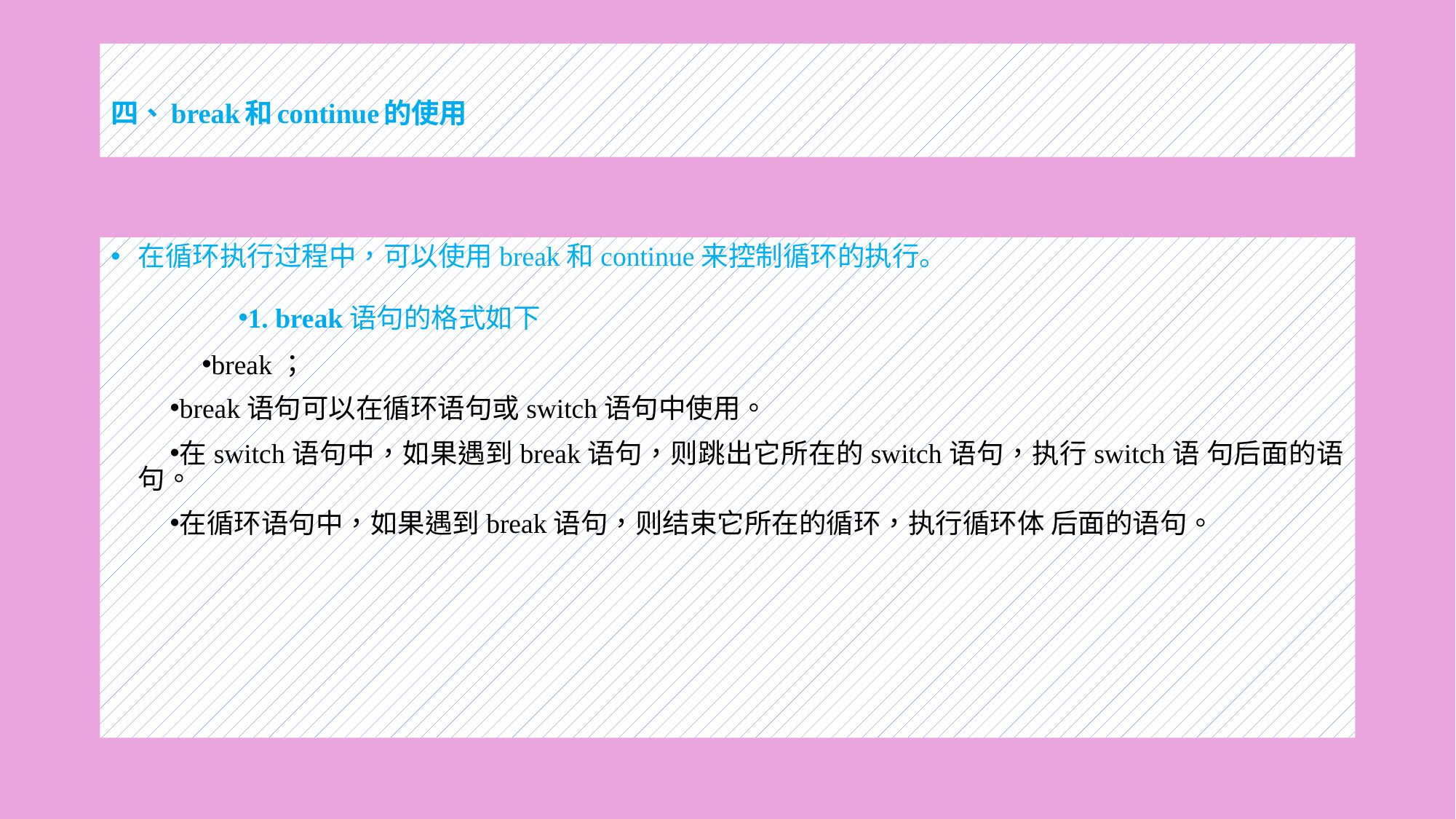

# 四、break和continue的使用
在循环执行过程中，可以使用break和continue来控制循环的执行。
1. break语句的格式如下
break；
break语句可以在循环语句或switch语句中使用。
在switch语句中，如果遇到break语句，则跳出它所在的switch语句，执行switch语 句后面的语句。
在循环语句中，如果遇到break语句，则结束它所在的循环，执行循环体 后面的语句。